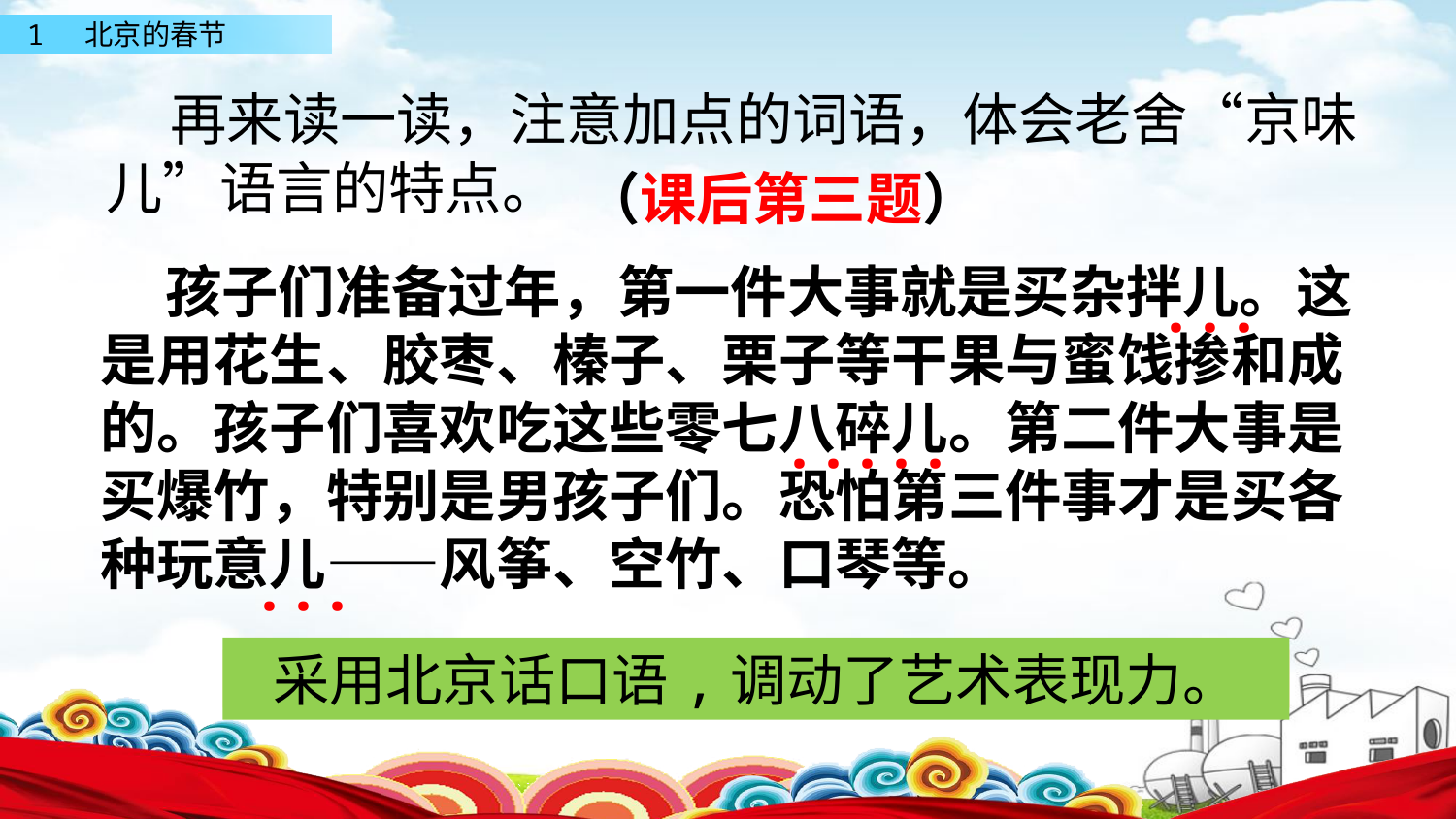

再来读一读，注意加点的词语，体会老舍“京味儿”语言的特点。
（课后第三题）
    孩子们准备过年，第一件大事就是买杂拌儿。这是用花生、胶枣、榛子、栗子等干果与蜜饯掺和成的。孩子们喜欢吃这些零七八碎儿。第二件大事是买爆竹，特别是男孩子们。恐怕第三件事才是买各种玩意儿——风筝、空竹、口琴等。
···
·····
···
采用北京话口语,调动了艺术表现力。
儿化音。后面的“儿”只做卷舌的动作，音不要读出来就可以了。